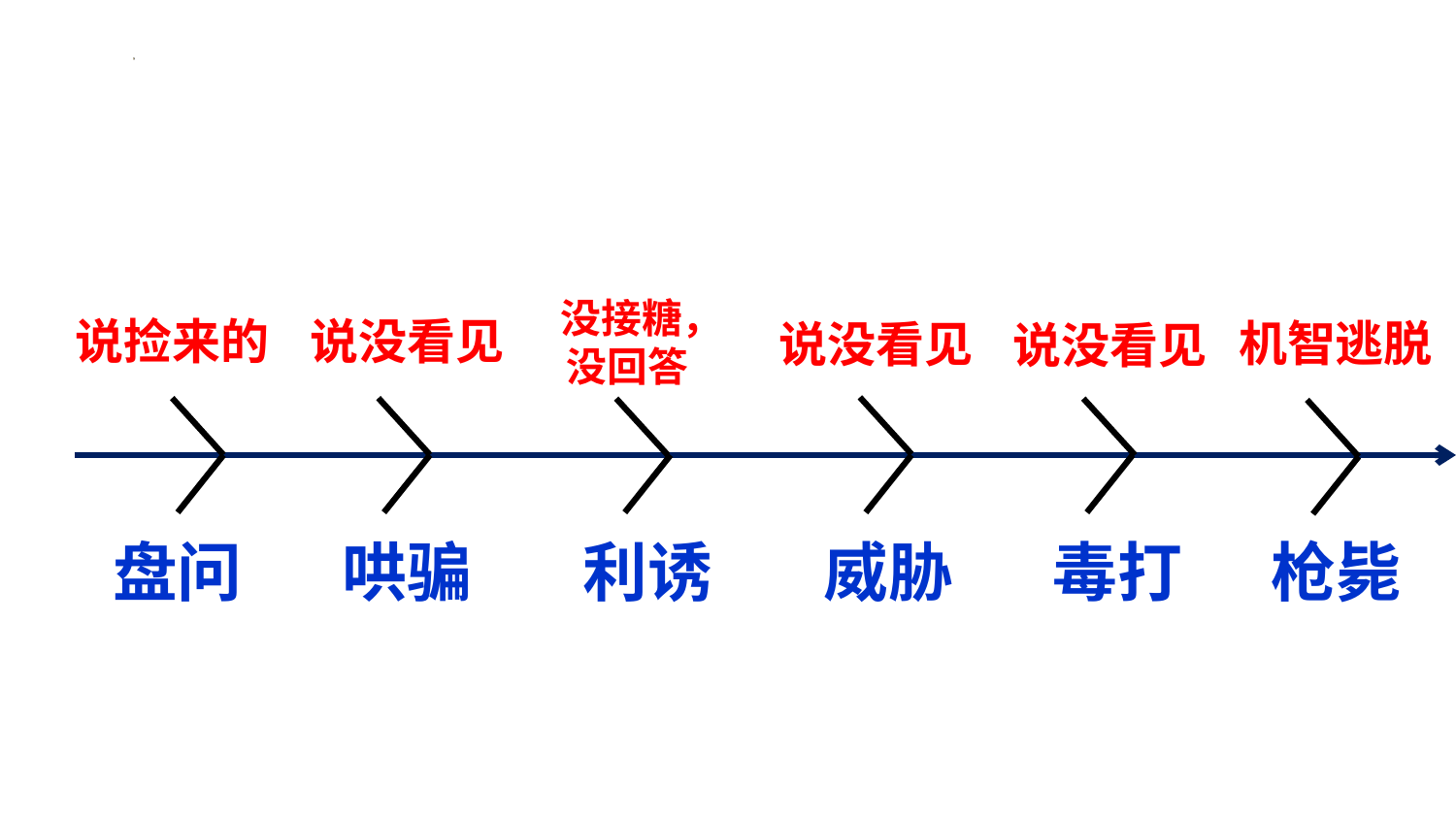

没接糖，
没回答
说捡来的
说没看见
机智逃脱
说没看见
说没看见
盘问
哄骗
利诱
威胁
毒打
枪毙